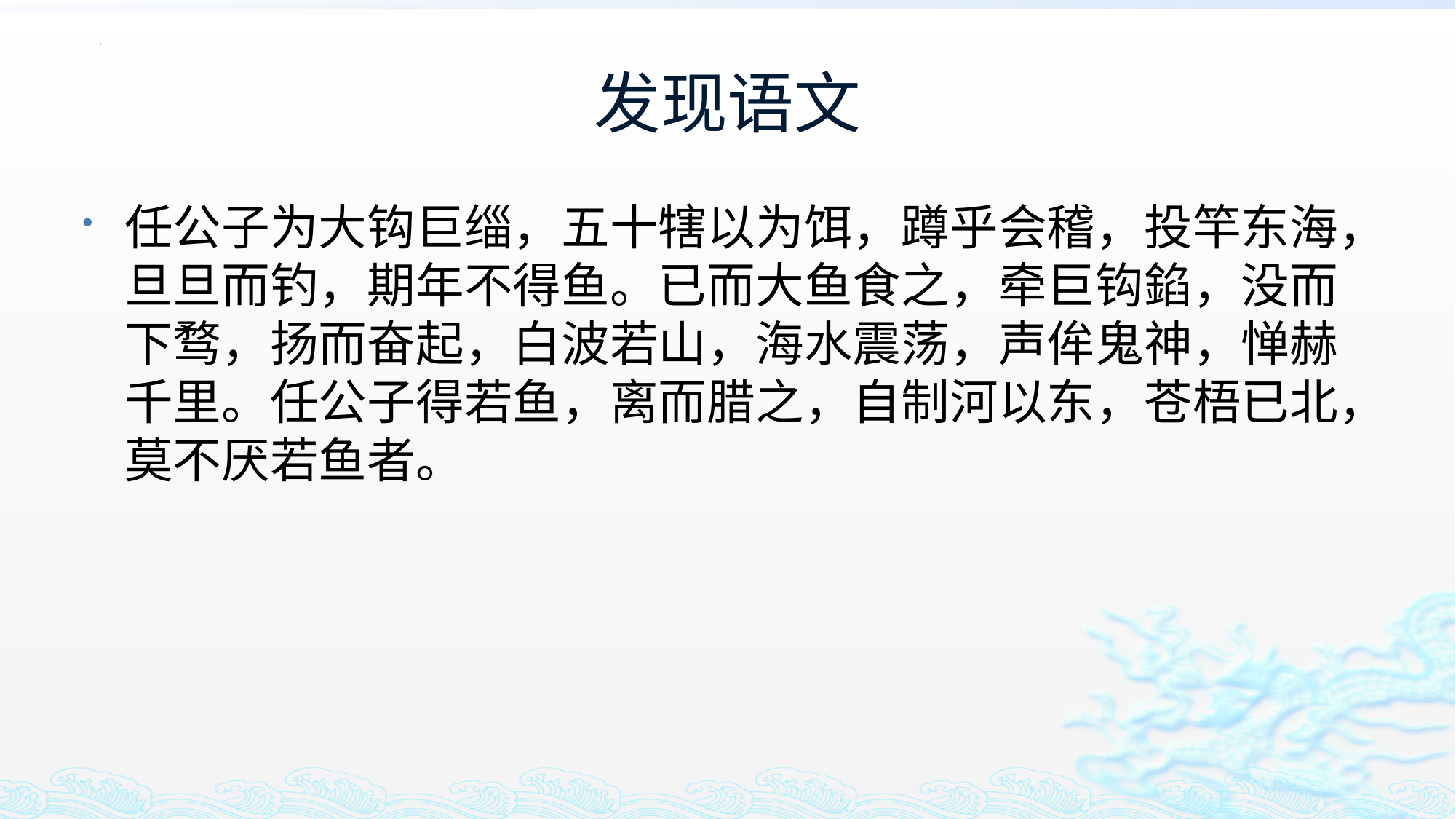

# 发现语文
任公子为大钩巨缁，五十犗以为饵，蹲乎会稽，投竿东海，旦旦而钓，期年不得鱼。已而大鱼食之，牵巨钩錎，没而下骛，扬而奋起，白波若山，海水震荡，声侔鬼神，惮赫千里。任公子得若鱼，离而腊之，自制河以东，苍梧已北，莫不厌若鱼者。